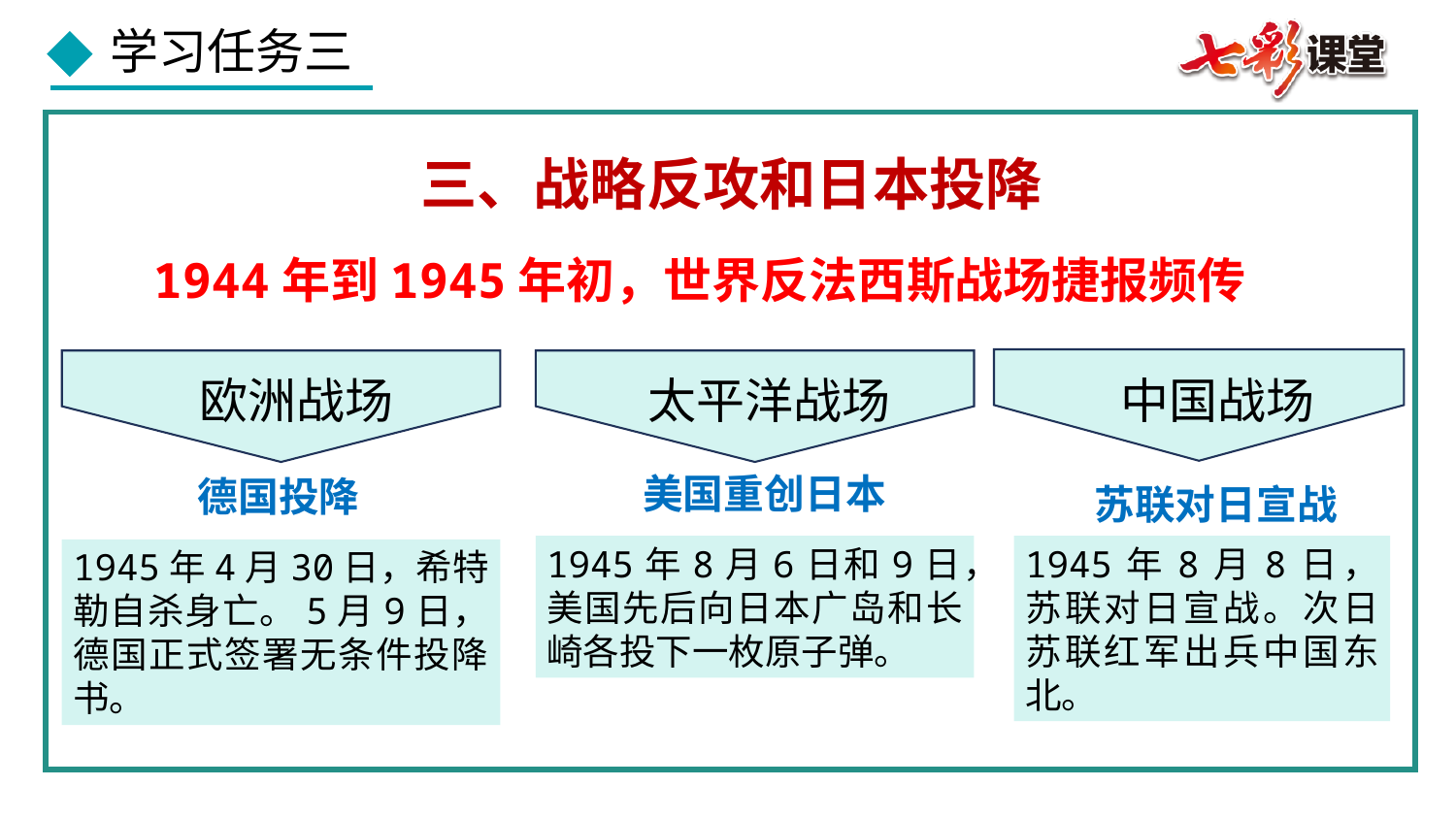

三、战略反攻和日本投降
1944年到1945年初，世界反法西斯战场捷报频传

中国战场

太平洋战场

欧洲战场
美国重创日本
德国投降
苏联对日宣战
1945年8月8日，苏联对日宣战。次日苏联红军出兵中国东北。
1945年8月6日和9日，美国先后向日本广岛和长崎各投下一枚原子弹。
1945年4月30日，希特勒自杀身亡。5月9日，德国正式签署无条件投降书。